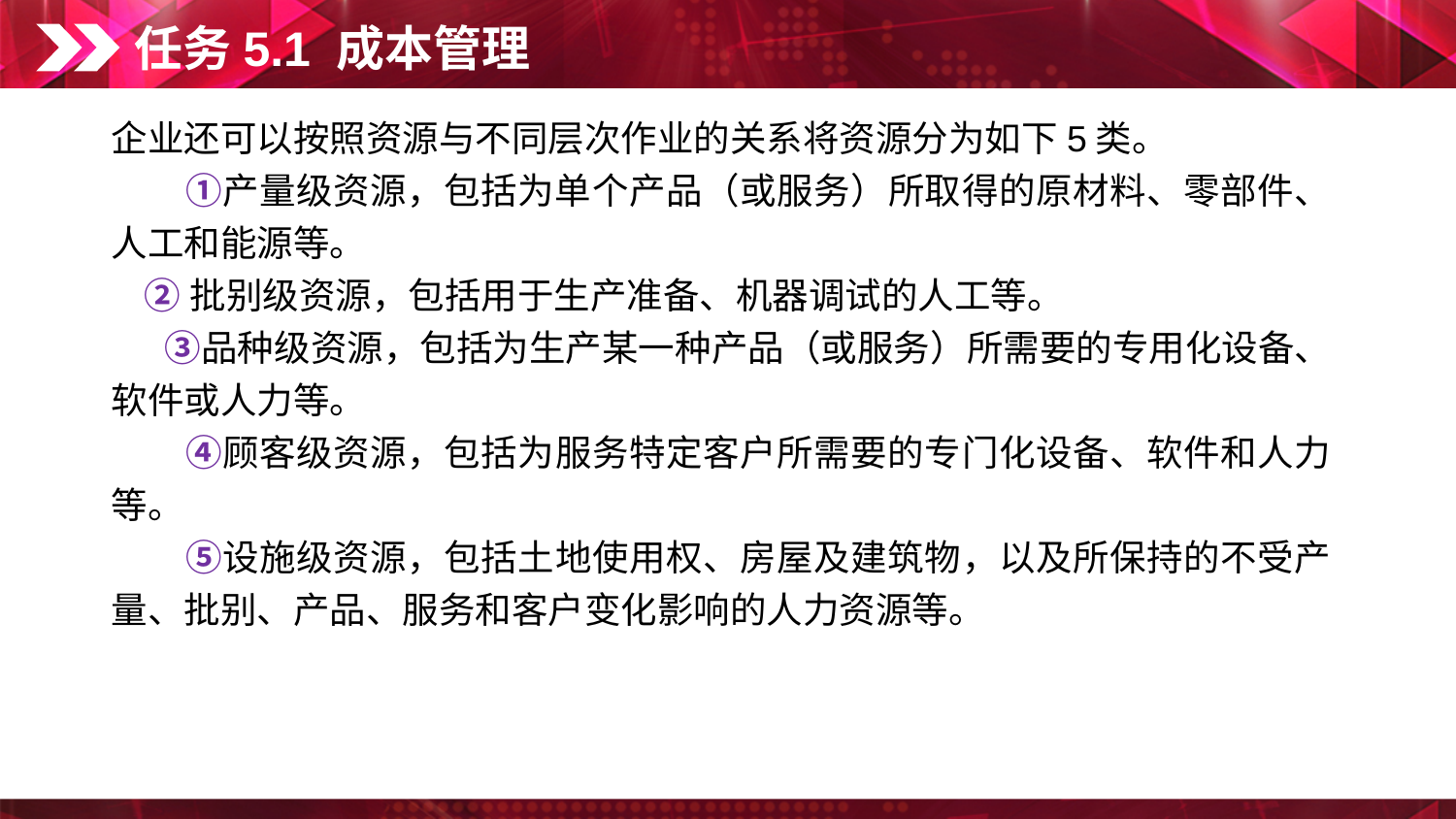

任务5.1 成本管理

企业还可以按照资源与不同层次作业的关系将资源分为如下5类。
　　①产量级资源，包括为单个产品（或服务）所取得的原材料、零部件、人工和能源等。
    ②批别级资源，包括用于生产准备、机器调试的人工等。
　  ③品种级资源，包括为生产某一种产品（或服务）所需要的专用化设备、软件或人力等。
　　④顾客级资源，包括为服务特定客户所需要的专门化设备、软件和人力等。
　　⑤设施级资源，包括土地使用权、房屋及建筑物，以及所保持的不受产量、批别、产品、服务和客户变化影响的人力资源等。